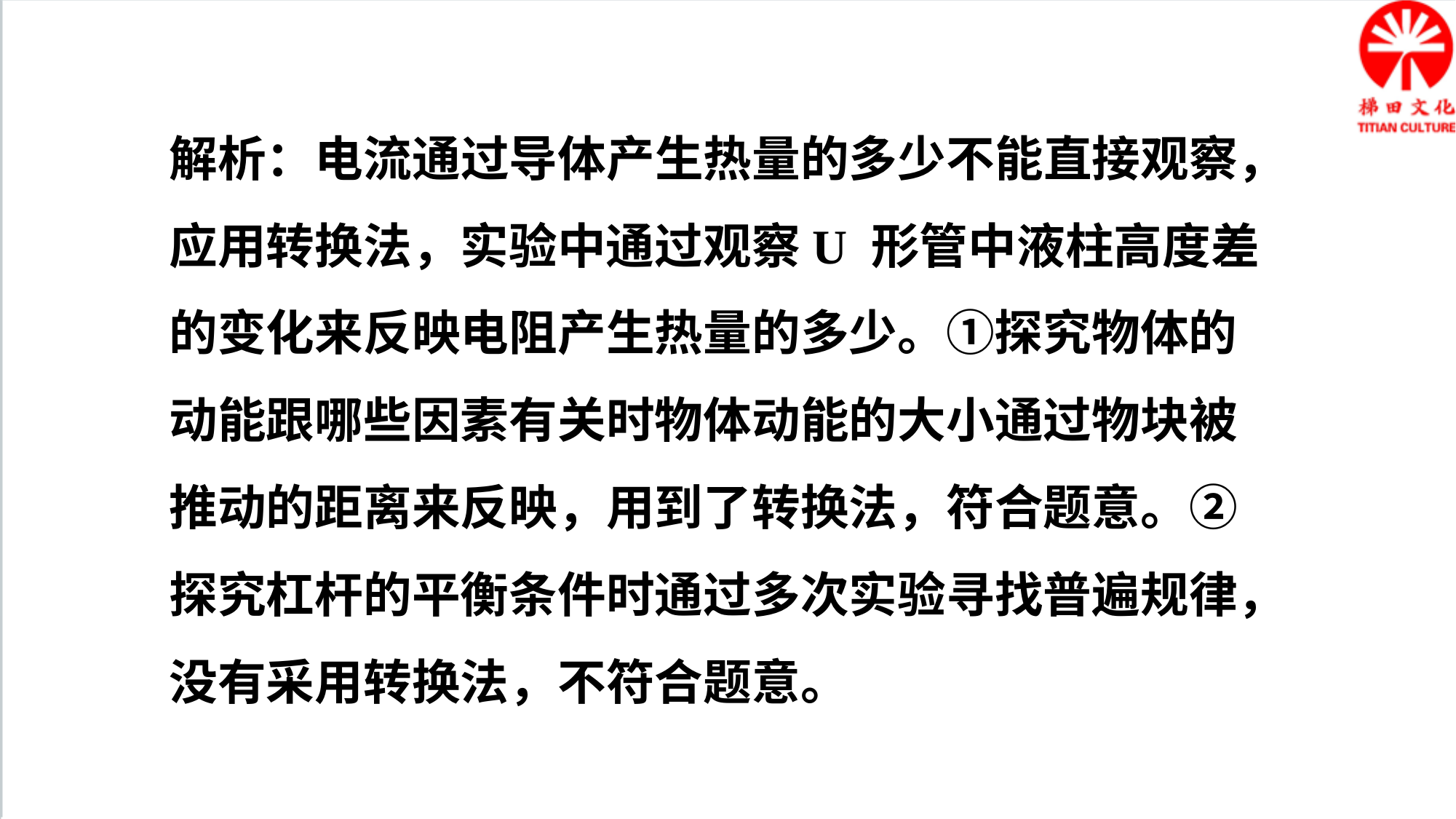

解析：电流通过导体产生热量的多少不能直接观察，应用转换法，实验中通过观察U 形管中液柱高度差的变化来反映电阻产生热量的多少。①探究物体的动能跟哪些因素有关时物体动能的大小通过物块被推动的距离来反映，用到了转换法，符合题意。②探究杠杆的平衡条件时通过多次实验寻找普遍规律，没有采用转换法，不符合题意。